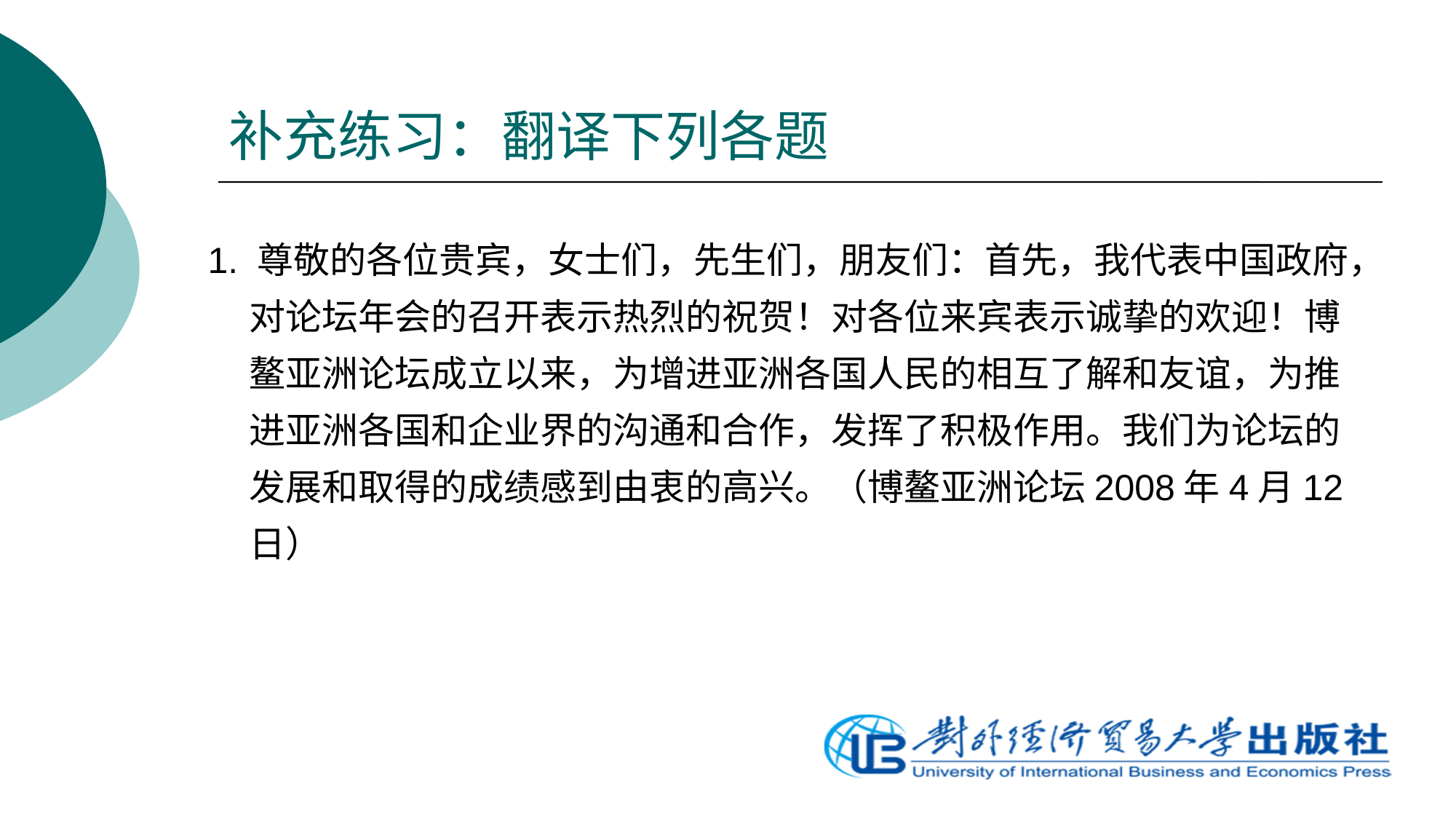

# 补充练习：翻译下列各题
1. 尊敬的各位贵宾，女士们，先生们，朋友们：首先，我代表中国政府，对论坛年会的召开表示热烈的祝贺！对各位来宾表示诚挚的欢迎！博鳌亚洲论坛成立以来，为增进亚洲各国人民的相互了解和友谊，为推进亚洲各国和企业界的沟通和合作，发挥了积极作用。我们为论坛的发展和取得的成绩感到由衷的高兴。（博鳌亚洲论坛2008年4月12日）